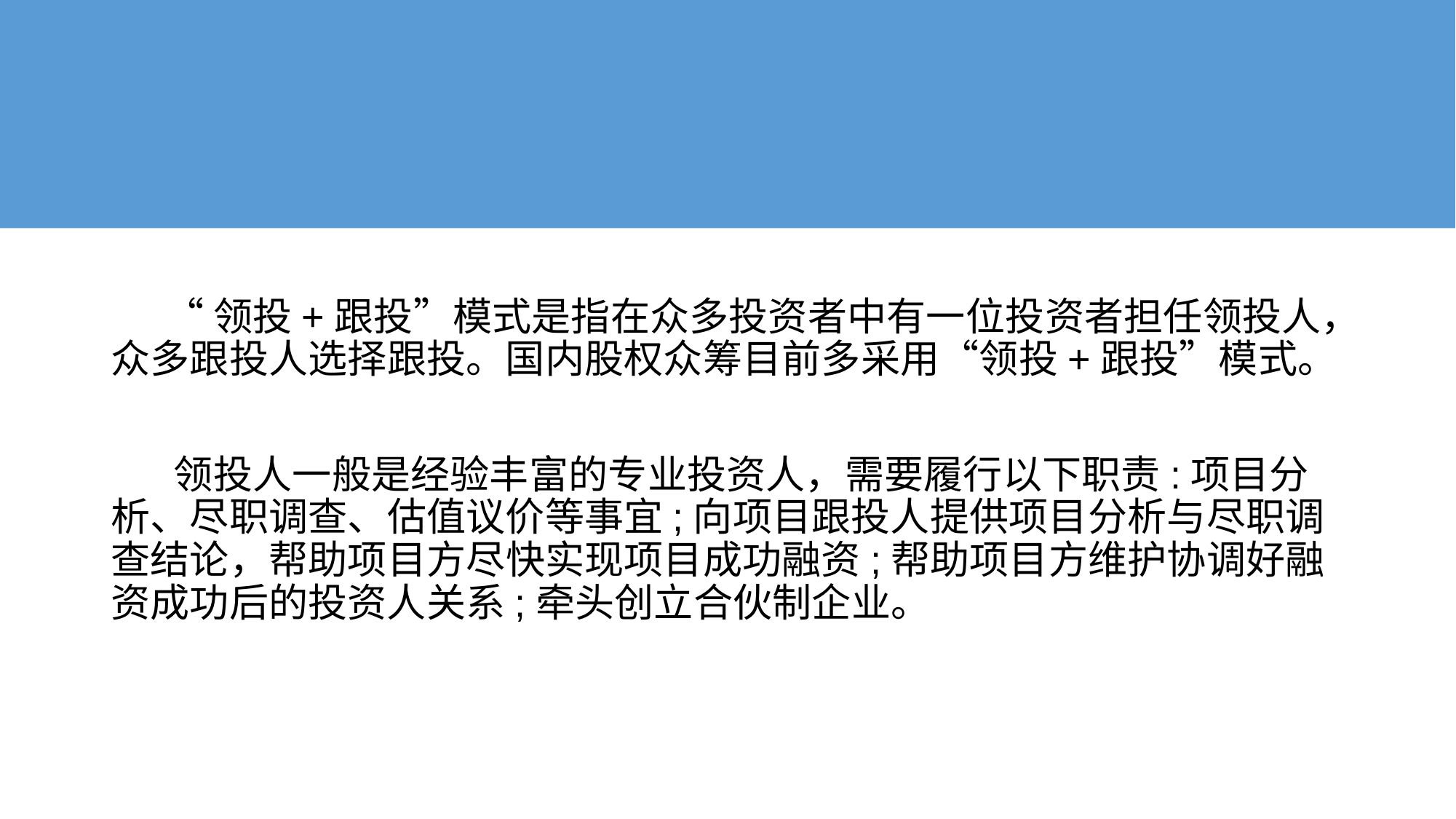

#
      “领投+跟投”模式是指在众多投资者中有一位投资者担任领投人，众多跟投人选择跟投。国内股权众筹目前多采用“领投+跟投”模式。

      领投人一般是经验丰富的专业投资人，需要履行以下职责:项目分析、尽职调查、估值议价等事宜;向项目跟投人提供项目分析与尽职调查结论，帮助项目方尽快实现项目成功融资;帮助项目方维护协调好融资成功后的投资人关系;牵头创立合伙制企业。